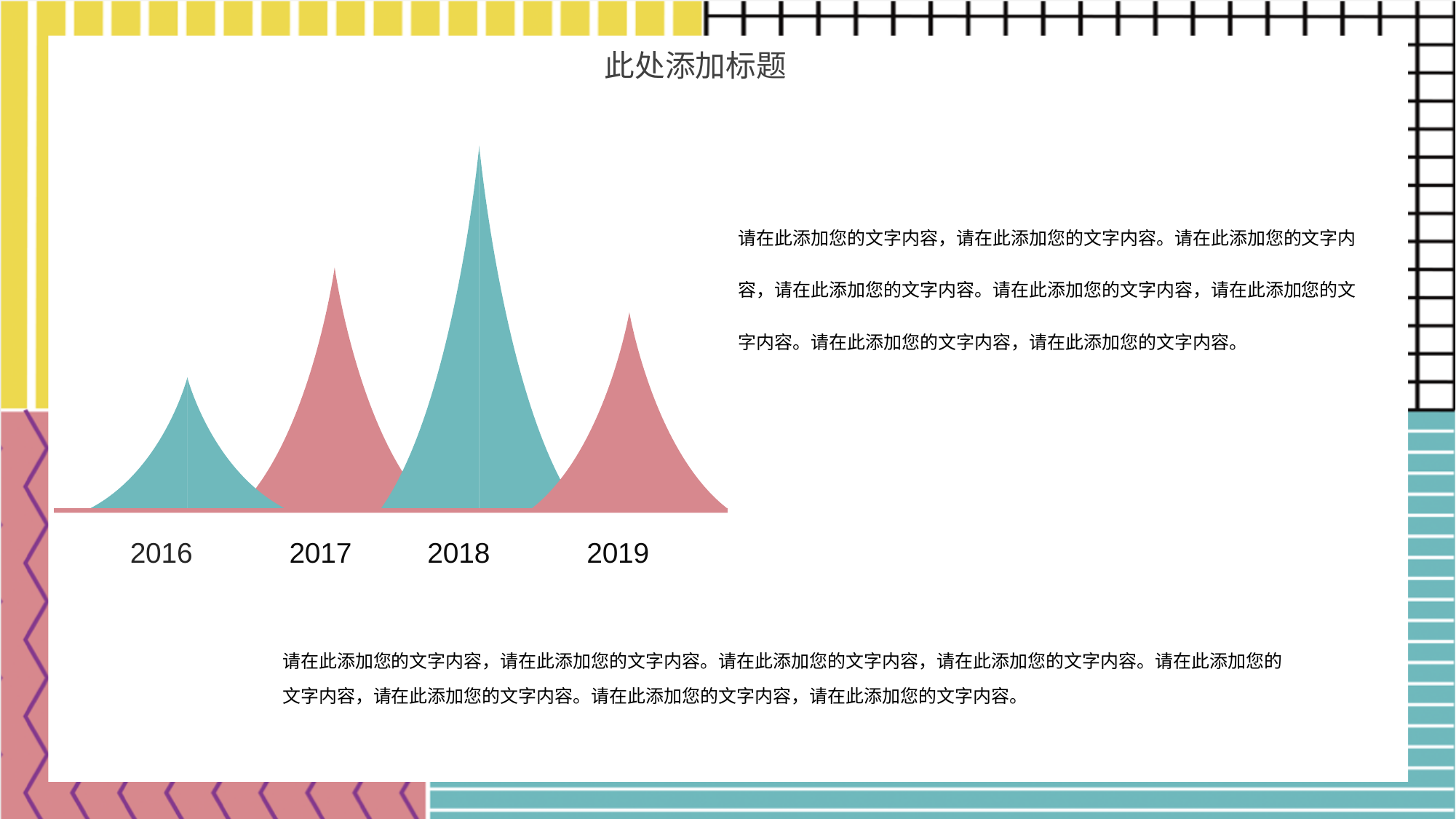

此处添加标题

请在此添加您的文字内容，请在此添加您的文字内容。请在此添加您的文字内容，请在此添加您的文字内容。请在此添加您的文字内容，请在此添加您的文字内容。请在此添加您的文字内容，请在此添加您的文字内容。

2016
2017
2018
2019
请在此添加您的文字内容，请在此添加您的文字内容。请在此添加您的文字内容，请在此添加您的文字内容。请在此添加您的文字内容，请在此添加您的文字内容。请在此添加您的文字内容，请在此添加您的文字内容。